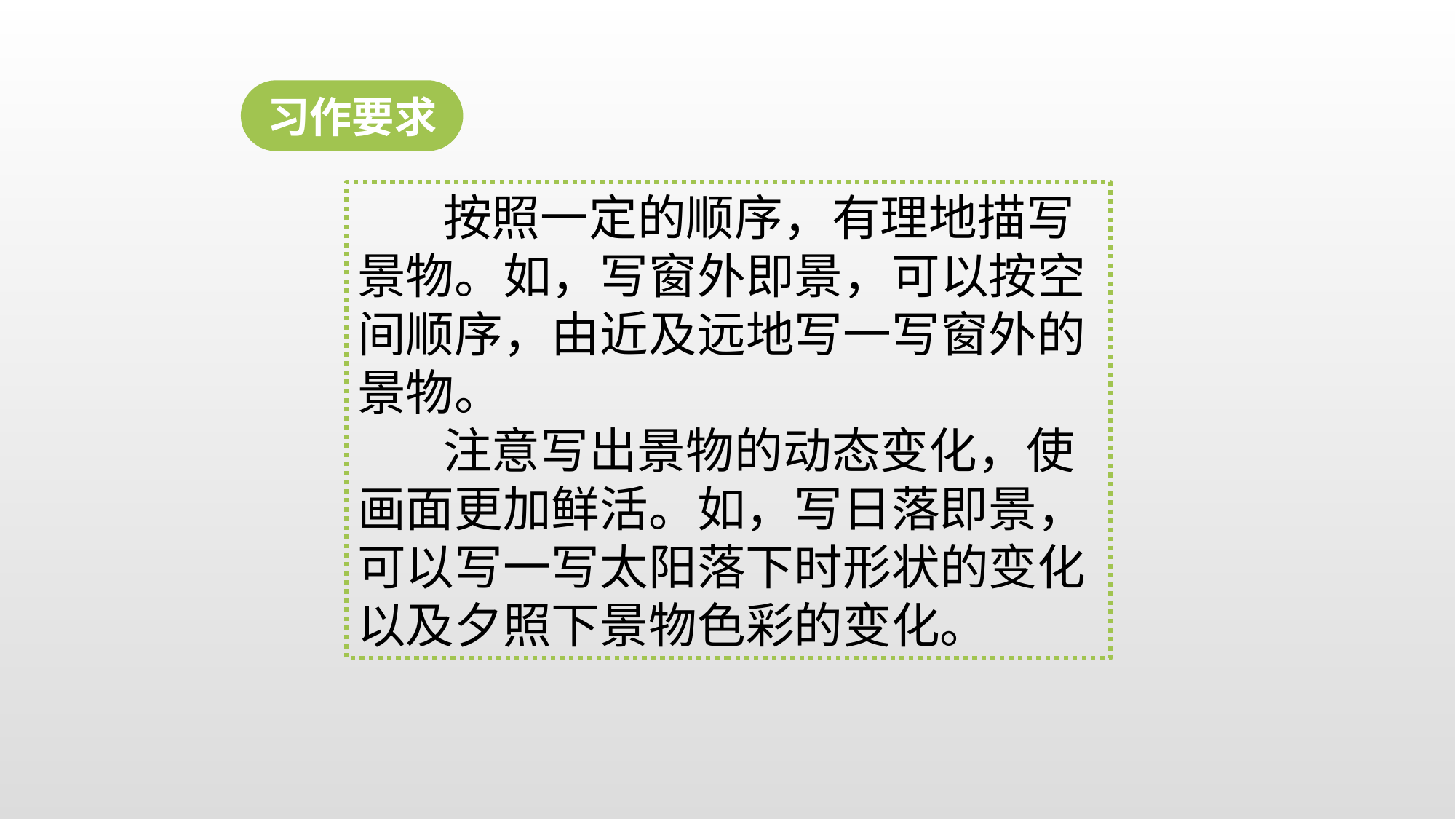

习作要求
按照一定的顺序，有理地描写景物。如，写窗外即景，可以按空间顺序，由近及远地写一写窗外的景物。
注意写出景物的动态变化，使画面更加鲜活。如，写日落即景，可以写一写太阳落下时形状的变化以及夕照下景物色彩的变化。